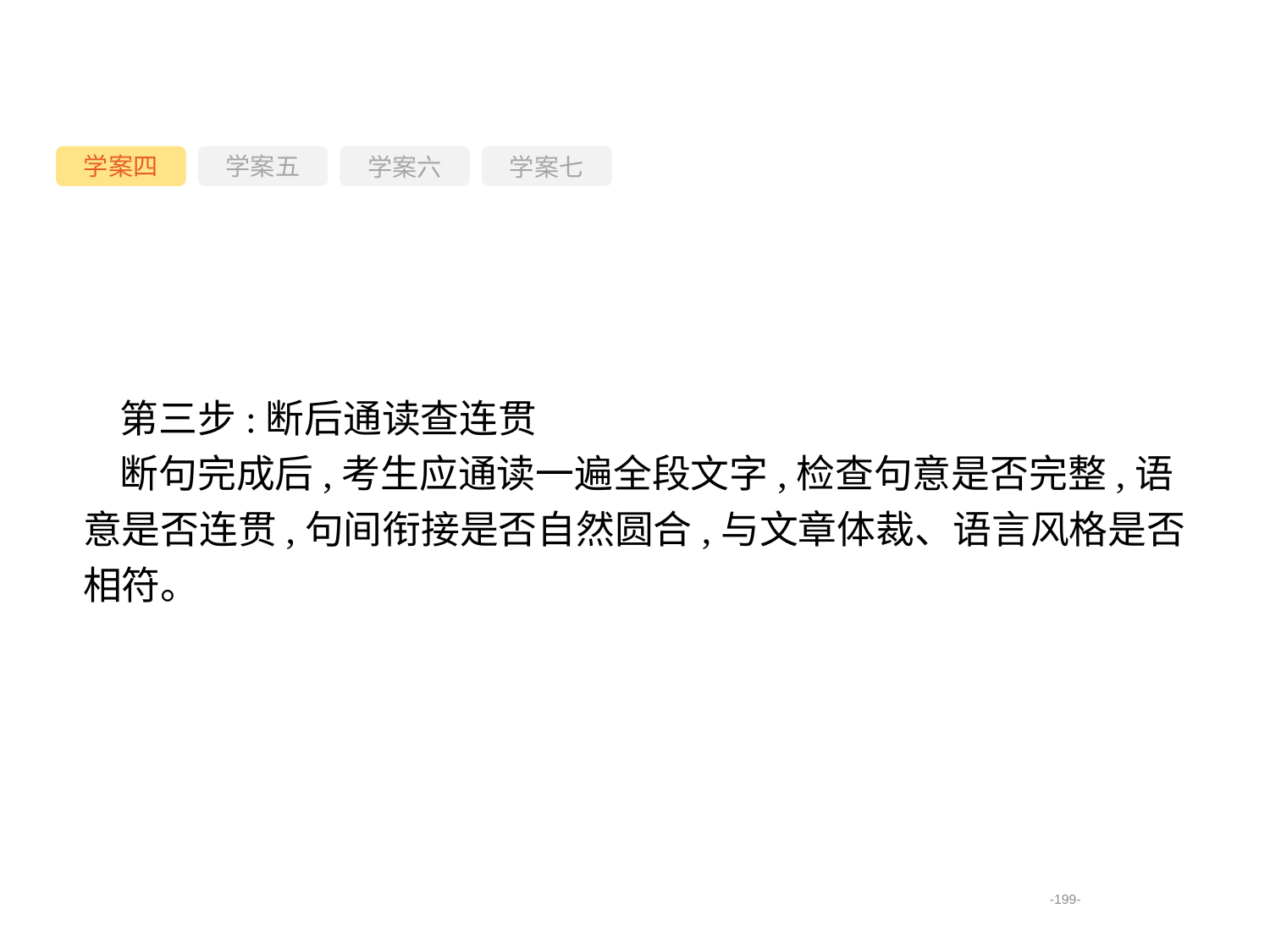

学案四
学案六
学案七
学案五
第三步:断后通读查连贯
断句完成后,考生应通读一遍全段文字,检查句意是否完整,语意是否连贯,句间衔接是否自然圆合,与文章体裁、语言风格是否相符。
-199-